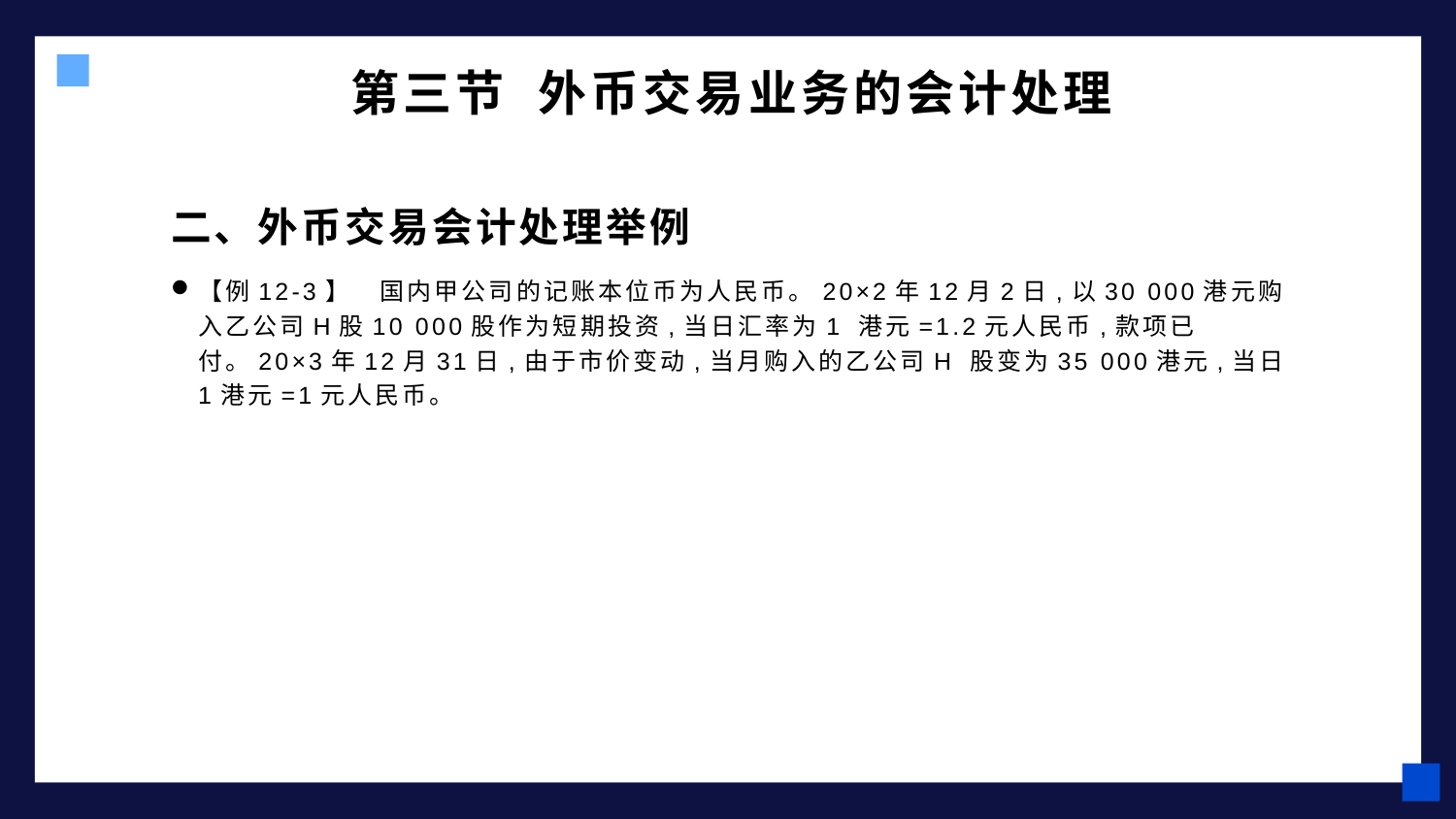

# 第三节  外币交易业务的会计处理
二、外币交易会计处理举例
【例12-3】　国内甲公司的记账本位币为人民币。20×2年12月2日,以30 000港元购入乙公司H股10 000股作为短期投资,当日汇率为1 港元=1.2元人民币,款项已付。20×3年12月31日,由于市价变动,当月购入的乙公司H 股变为35 000港元,当日1港元=1元人民币。